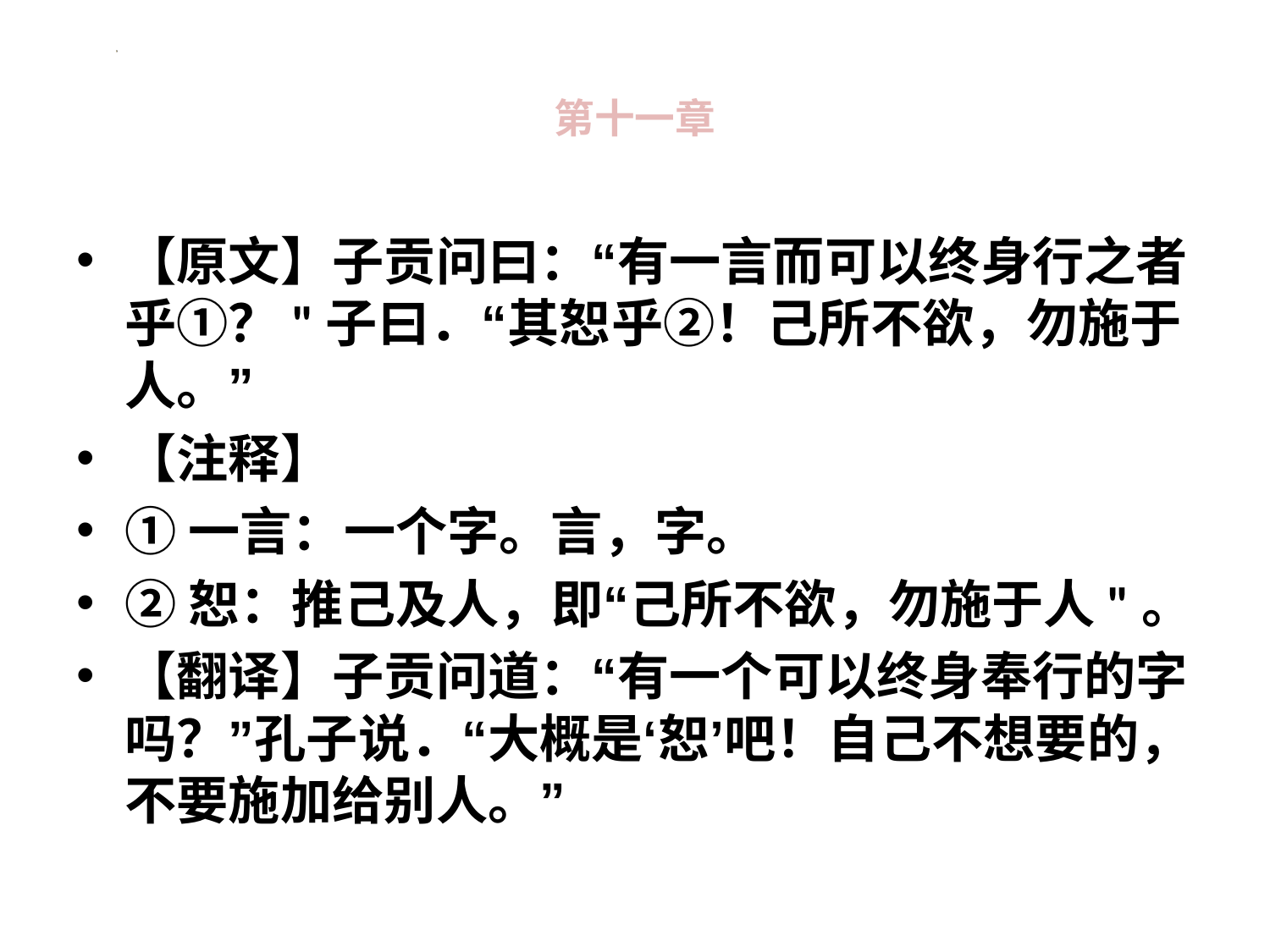

# 第十一章
【原文】子贡问曰：“有一言而可以终身行之者乎①？"子曰．“其恕乎②！己所不欲，勿施于人。”
【注释】
①一言：一个字。言，字。
②恕：推己及人，即“己所不欲，勿施于人"。
【翻译】子贡问道：“有一个可以终身奉行的字吗？”孔子说．“大概是‘恕’吧！自己不想要的，不要施加给别人。”